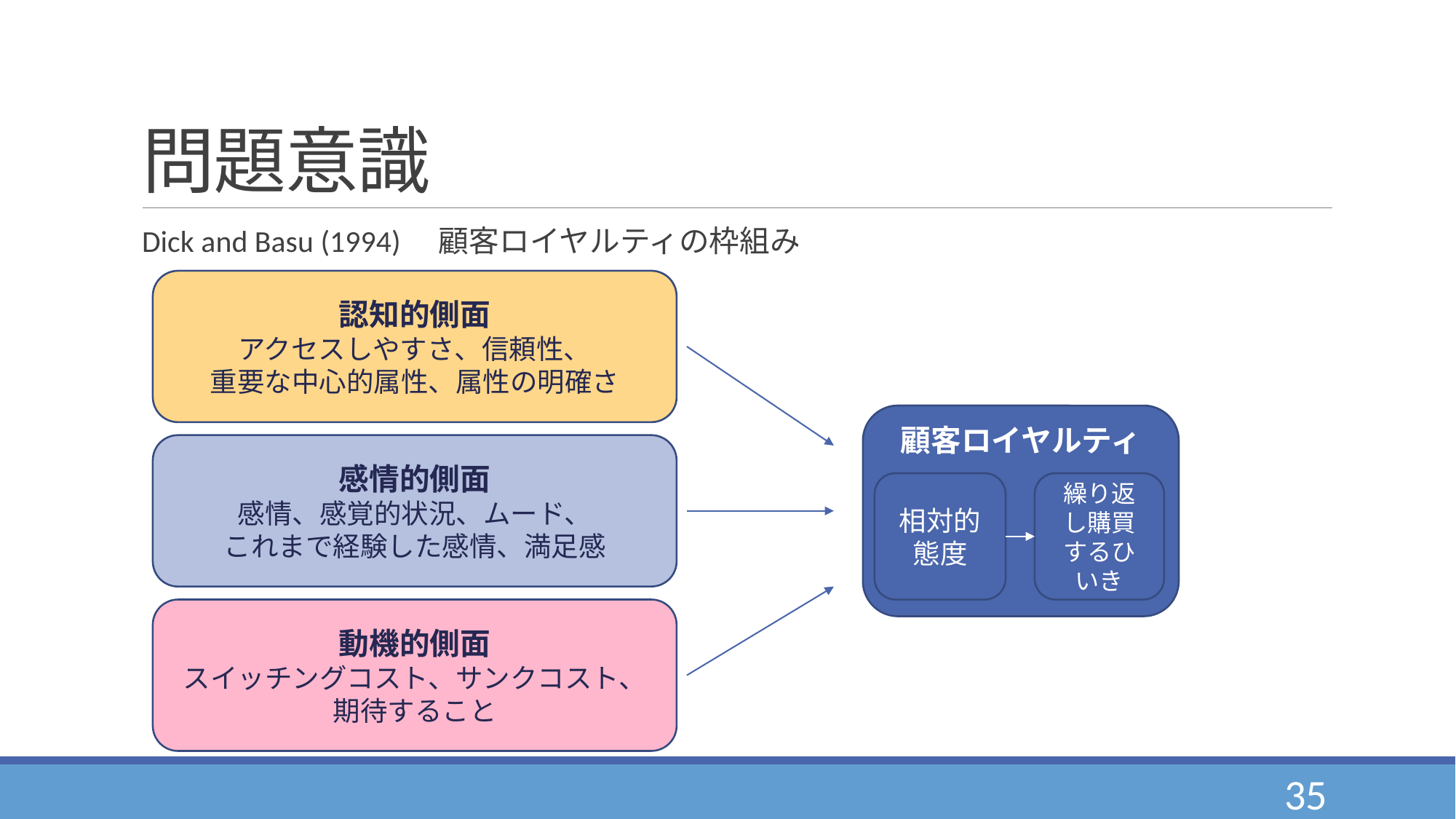

# 問題意識
Dick and Basu (1994)　顧客ロイヤルティの枠組み

認知的側面
アクセスしやすさ、信頼性、
重要な中心的属性、属性の明確さ
顧客ロイヤルティ
感情的側面
感情、感覚的状況、ムード、
これまで経験した感情、満足感
相対的
態度
繰り返し購買するひいき
動機的側面
スイッチングコスト、サンクコスト、
期待すること
35